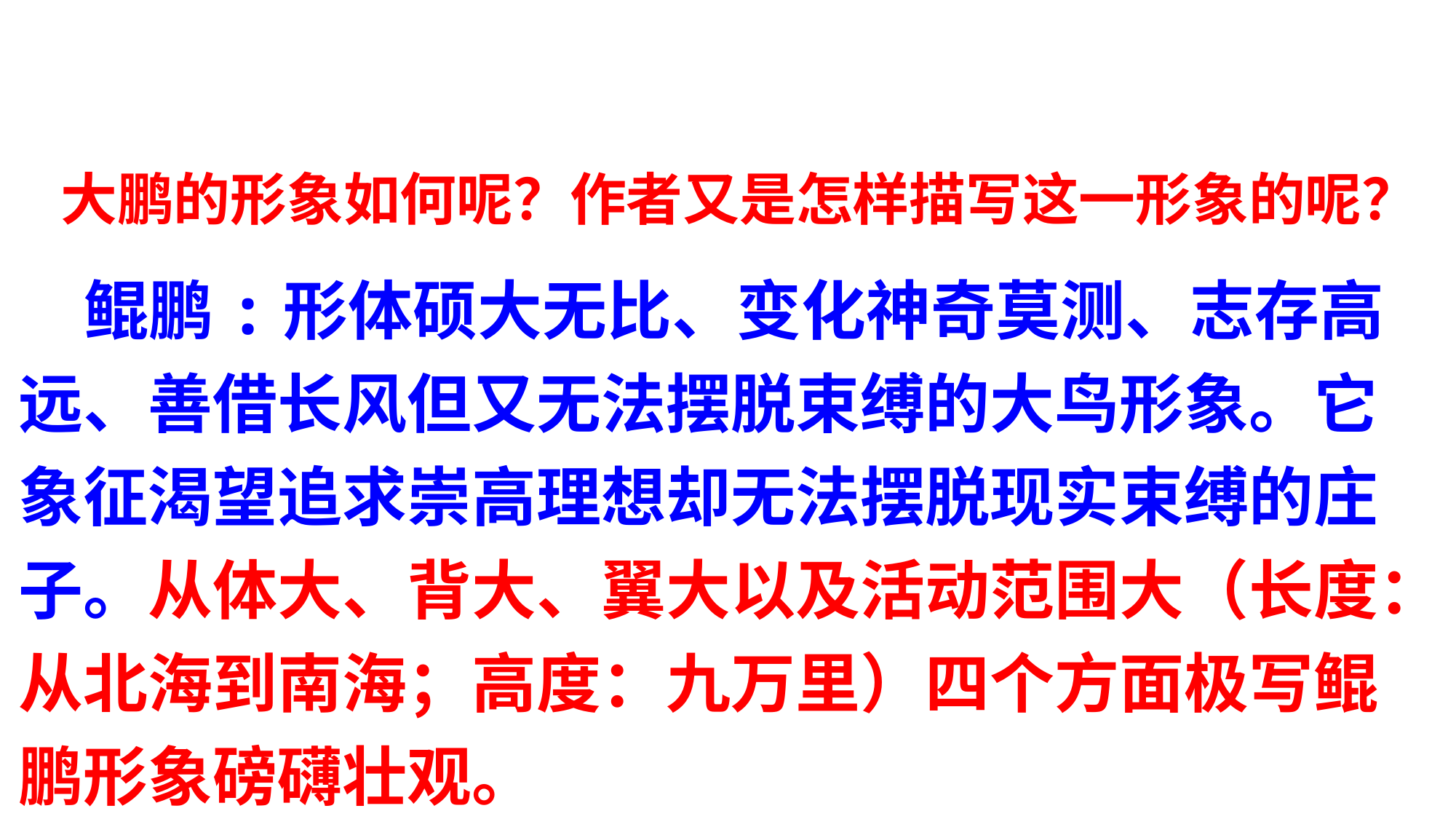

大鹏的形象如何呢？作者又是怎样描写这一形象的呢？
    鲲鹏:形体硕大无比、变化神奇莫测、志存高远、善借长风但又无法摆脱束缚的大鸟形象。它象征渴望追求崇高理想却无法摆脱现实束缚的庄子。从体大、背大、翼大以及活动范围大（长度：从北海到南海；高度：九万里）四个方面极写鲲鹏形象磅礴壮观。